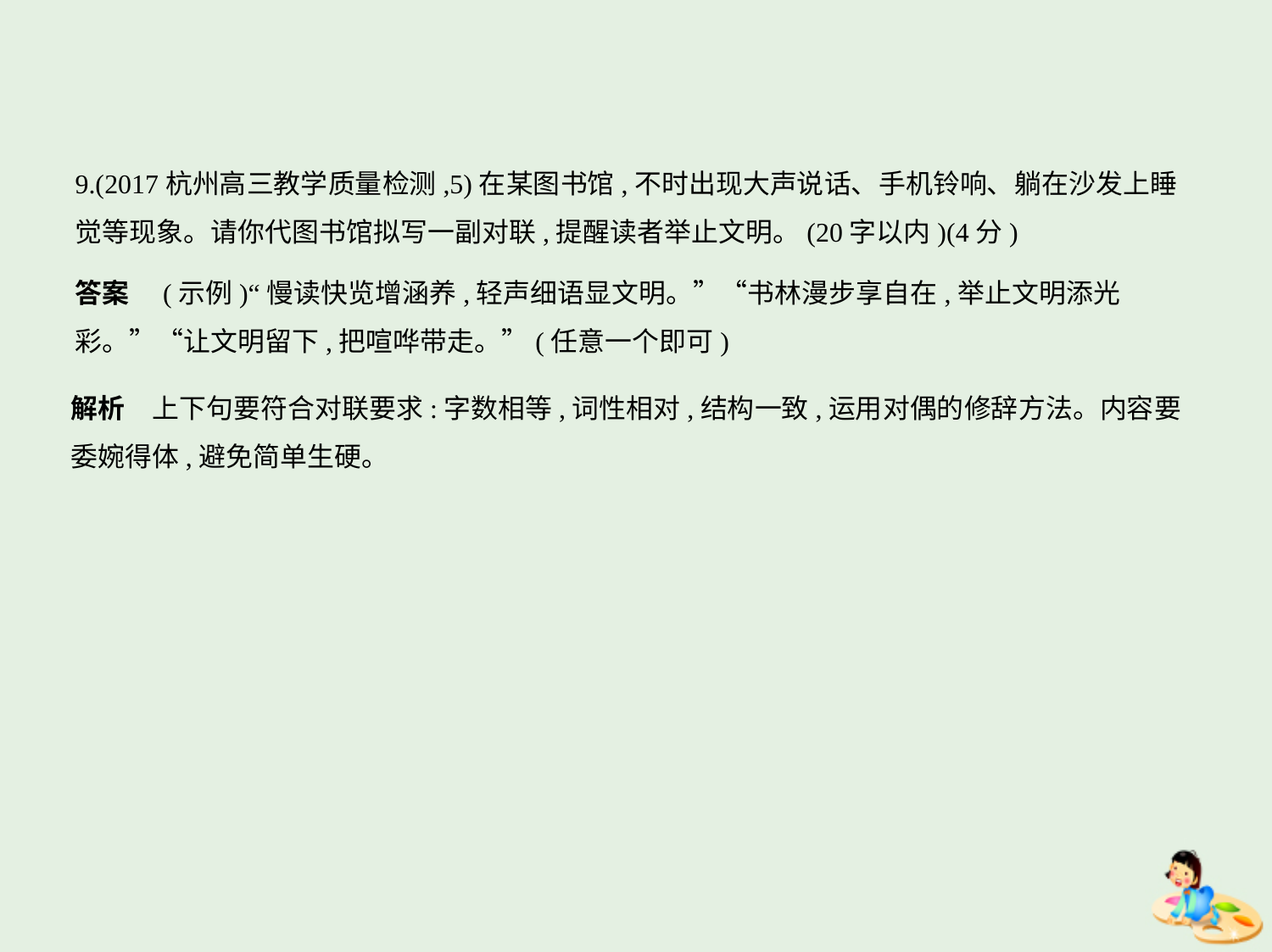

9.(2017杭州高三教学质量检测,5)在某图书馆,不时出现大声说话、手机铃响、躺在沙发上睡
觉等现象。请你代图书馆拟写一副对联,提醒读者举止文明。(20字以内)(4分)
答案　(示例)“慢读快览增涵养,轻声细语显文明。”“书林漫步享自在,举止文明添光
彩。”“让文明留下,把喧哗带走。”(任意一个即可)
解析　上下句要符合对联要求:字数相等,词性相对,结构一致,运用对偶的修辞方法。内容要
委婉得体,避免简单生硬。